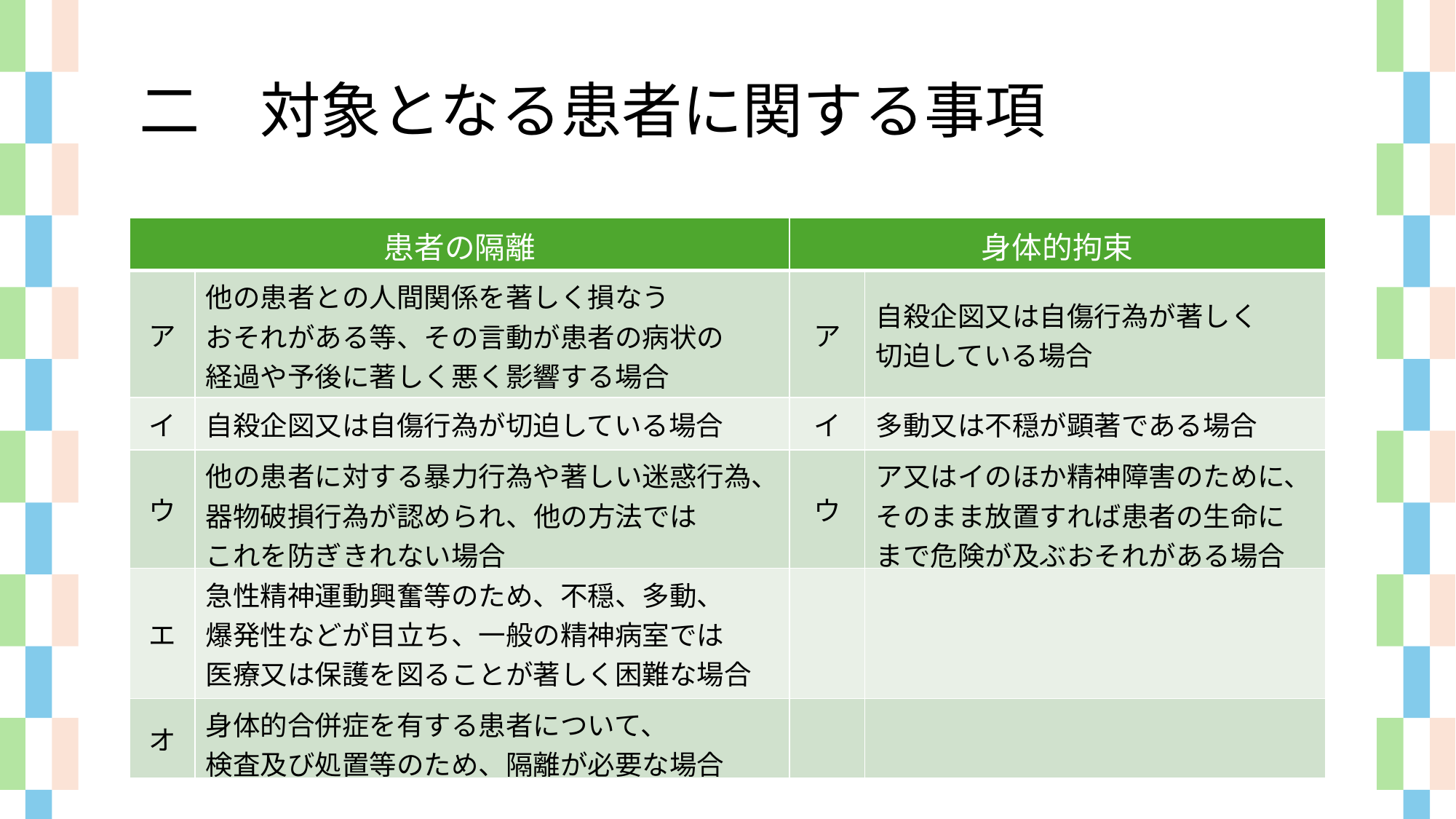

二　対象となる患者に関する事項
| 患者の隔離 |  | 身体的拘束 |  |
| --- | --- | --- | --- |
| ア | 他の患者との人間関係を著しく損なう おそれがある等、その言動が患者の病状の 経過や予後に著しく悪く影響する場合 | ア | 自殺企図又は自傷行為が著しく 切迫している場合 |
| イ | 自殺企図又は自傷行為が切迫している場合 | イ | 多動又は不穏が顕著である場合 |
| ウ | 他の患者に対する暴力行為や著しい迷惑行為、器物破損行為が認められ、他の方法では これを防ぎきれない場合 | ウ | ア又はイのほか精神障害のために、そのまま放置すれば患者の生命に まで危険が及ぶおそれがある場合 |
| エ | 急性精神運動興奮等のため、不穏、多動、 爆発性などが目立ち、一般の精神病室では 医療又は保護を図ることが著しく困難な場合 |  |  |
| オ | 身体的合併症を有する患者について、 検査及び処置等のため、隔離が必要な場合 |  |  |